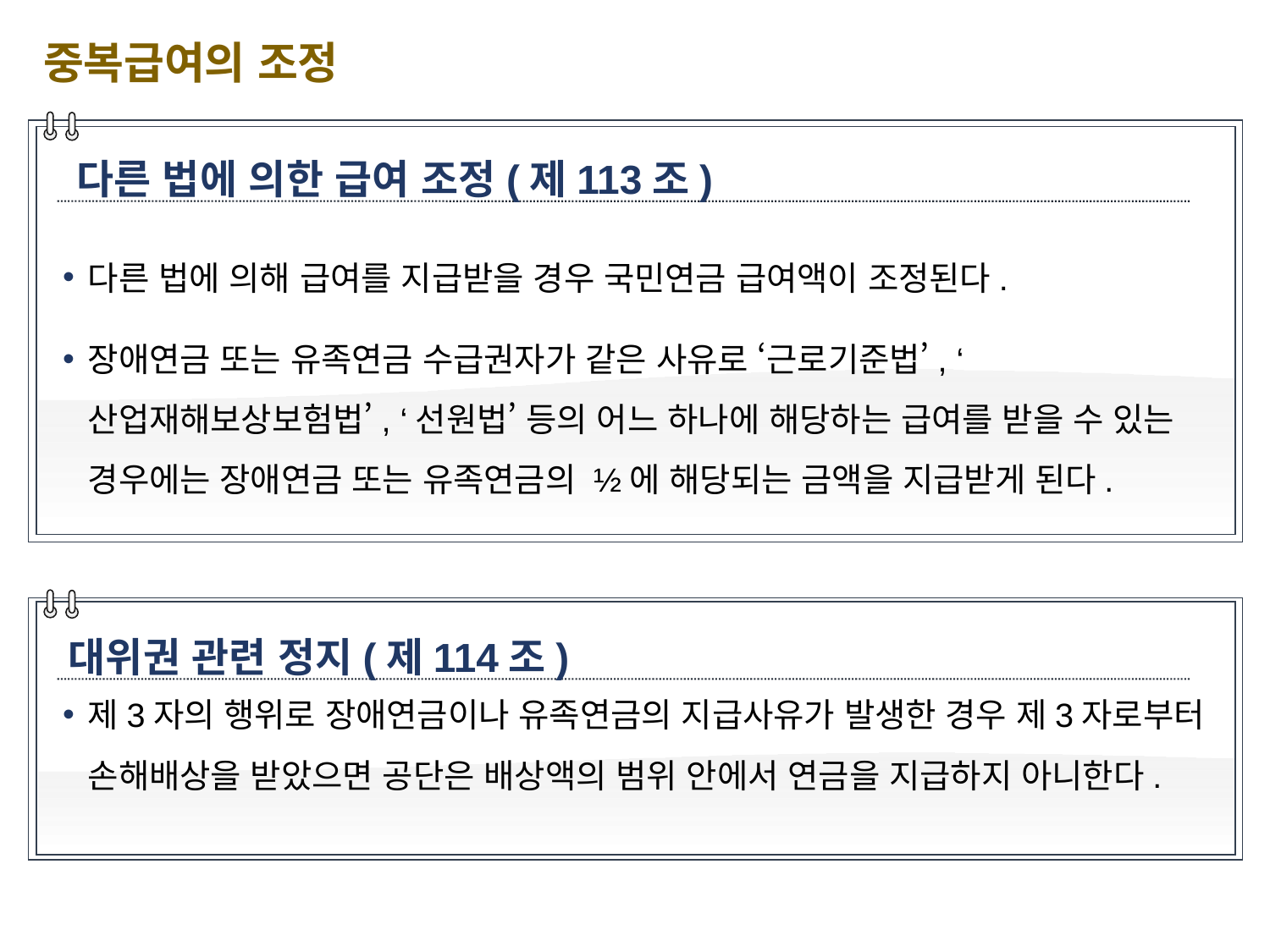

중복급여의 조정

다른 법에 의한 급여 조정(제113조)

다른 법에 의해 급여를 지급받을 경우 국민연금 급여액이 조정된다.
장애연금 또는 유족연금 수급권자가 같은 사유로 ‘근로기준법’, ‘산업재해보상보험법’, ‘선원법’ 등의 어느 하나에 해당하는 급여를 받을 수 있는 경우에는 장애연금 또는 유족연금의 ½에 해당되는 금액을 지급받게 된다.

대위권 관련 정지(제114조)
제3자의 행위로 장애연금이나 유족연금의 지급사유가 발생한 경우 제3자로부터 손해배상을 받았으면 공단은 배상액의 범위 안에서 연금을 지급하지 아니한다.